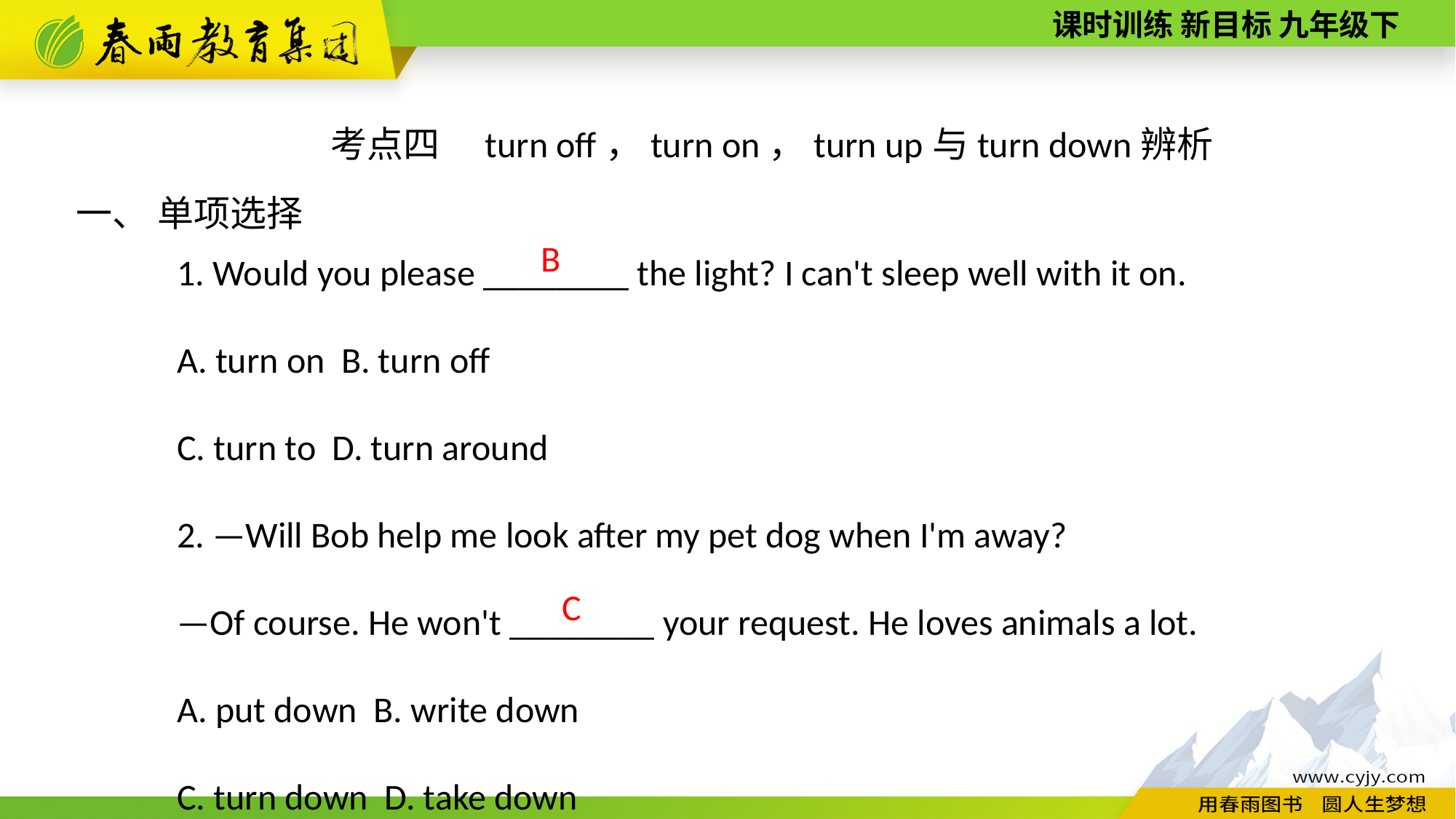

考点四　turn off，turn on，turn up与turn down辨析
一、 单项选择
1. Would you please ________ the light? I can't sleep well with it on.
A. turn on  B. turn off
C. turn to  D. turn around
2. —Will Bob help me look after my pet dog when I'm away?
—Of course. He won't ________ your request. He loves animals a lot.
A. put down  B. write down
C. turn down  D. take down
 B
C